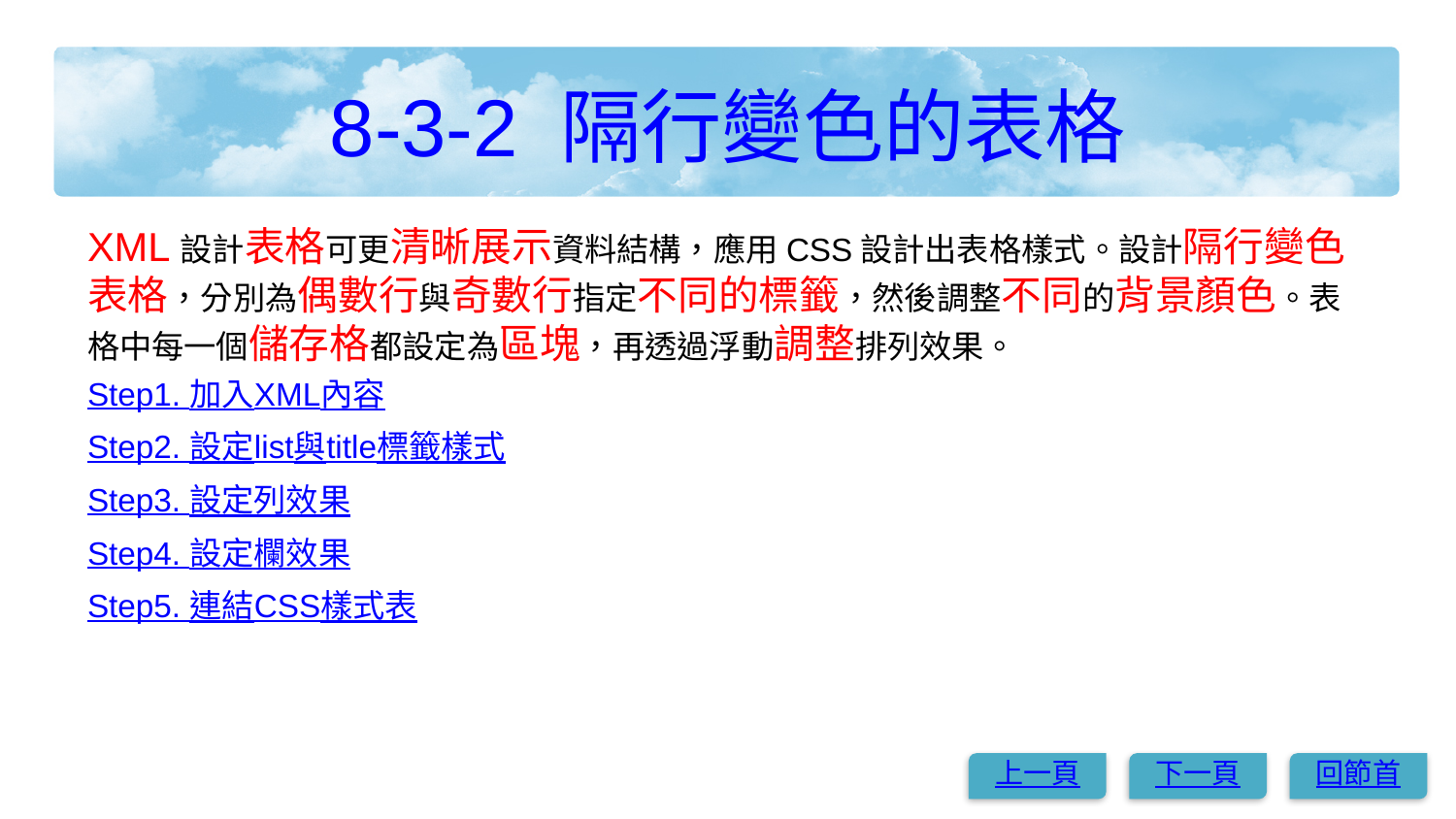

# 8-3-2 隔行變色的表格
XML設計表格可更清晰展示資料結構，應用CSS設計出表格樣式。設計隔行變色表格，分別為偶數行與奇數行指定不同的標籤，然後調整不同的背景顏色。表格中每一個儲存格都設定為區塊，再透過浮動調整排列效果。
Step1. 加入XML內容
Step2. 設定list與title標籤樣式
Step3. 設定列效果
Step4. 設定欄效果
Step5. 連結CSS樣式表
上一頁
下一頁
回節首